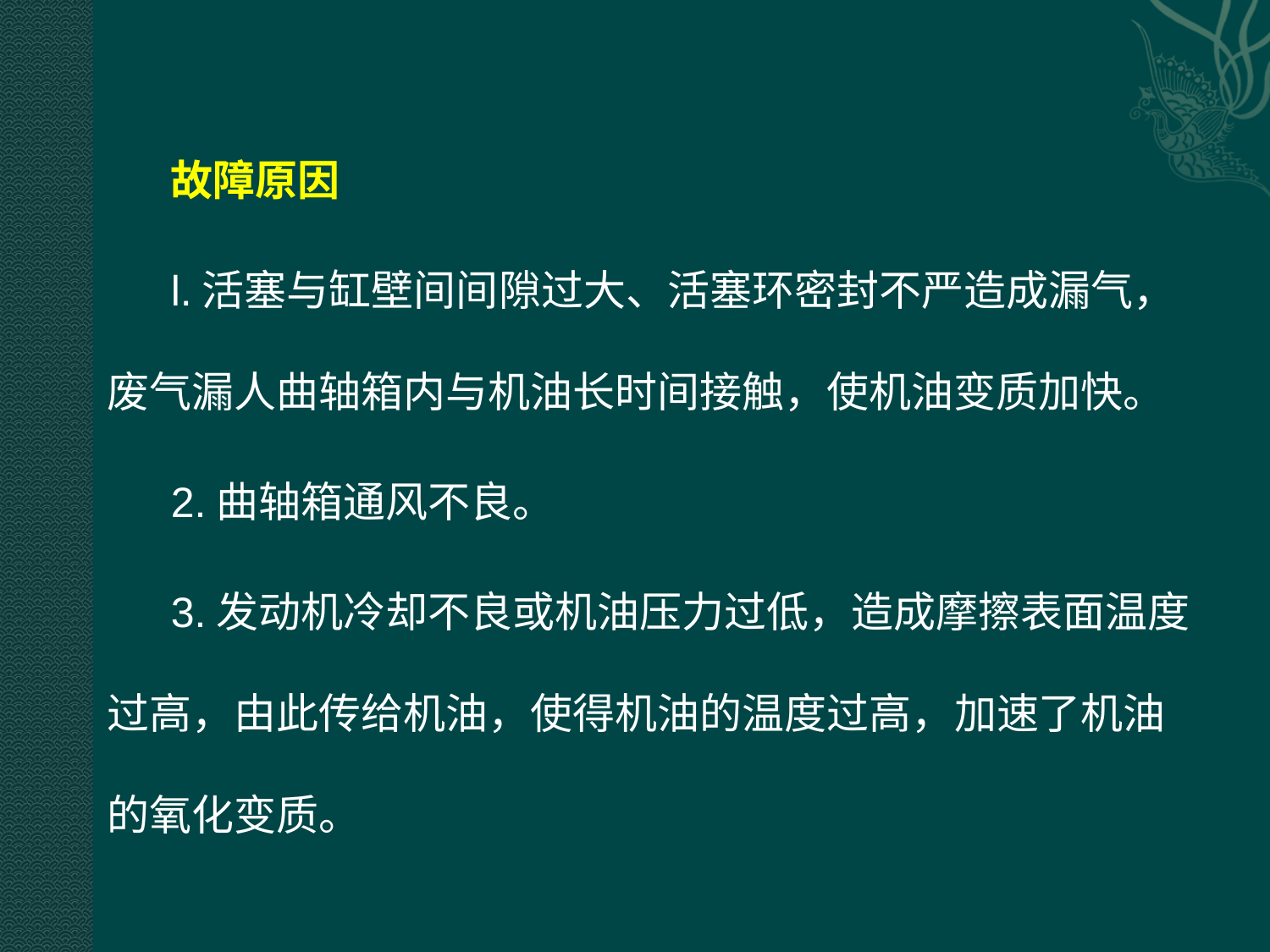

故障原因
l.活塞与缸壁间间隙过大、活塞环密封不严造成漏气，废气漏人曲轴箱内与机油长时间接触，使机油变质加快。
2.曲轴箱通风不良。
3.发动机冷却不良或机油压力过低，造成摩擦表面温度过高，由此传给机油，使得机油的温度过高，加速了机油的氧化变质。